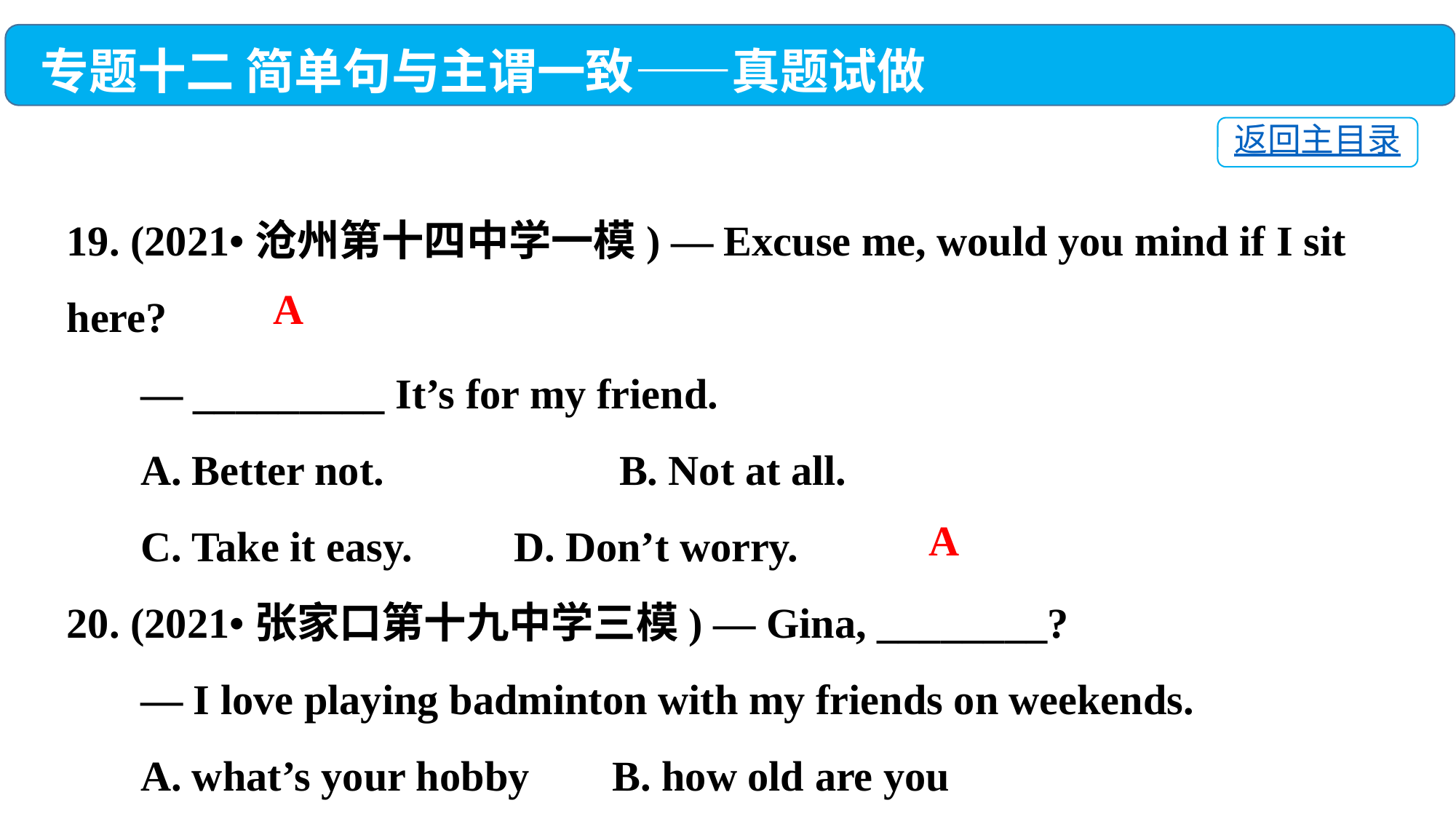

专题十二 简单句与主谓一致——真题试做
返回主目录
19. (2021•沧州第十四中学一模) — Excuse me, would you mind if I sit here?
       — _________ It’s for my friend.
       A. Better not. 	           B. Not at all.
       C. Take it easy. 	 D. Don’t worry.
20. (2021•张家口第十九中学三模) — Gina, ________?
       — I love playing badminton with my friends on weekends.
       A. what’s your hobby	B. how old are you
       C. do you like playing	D. can you play chess
A
A